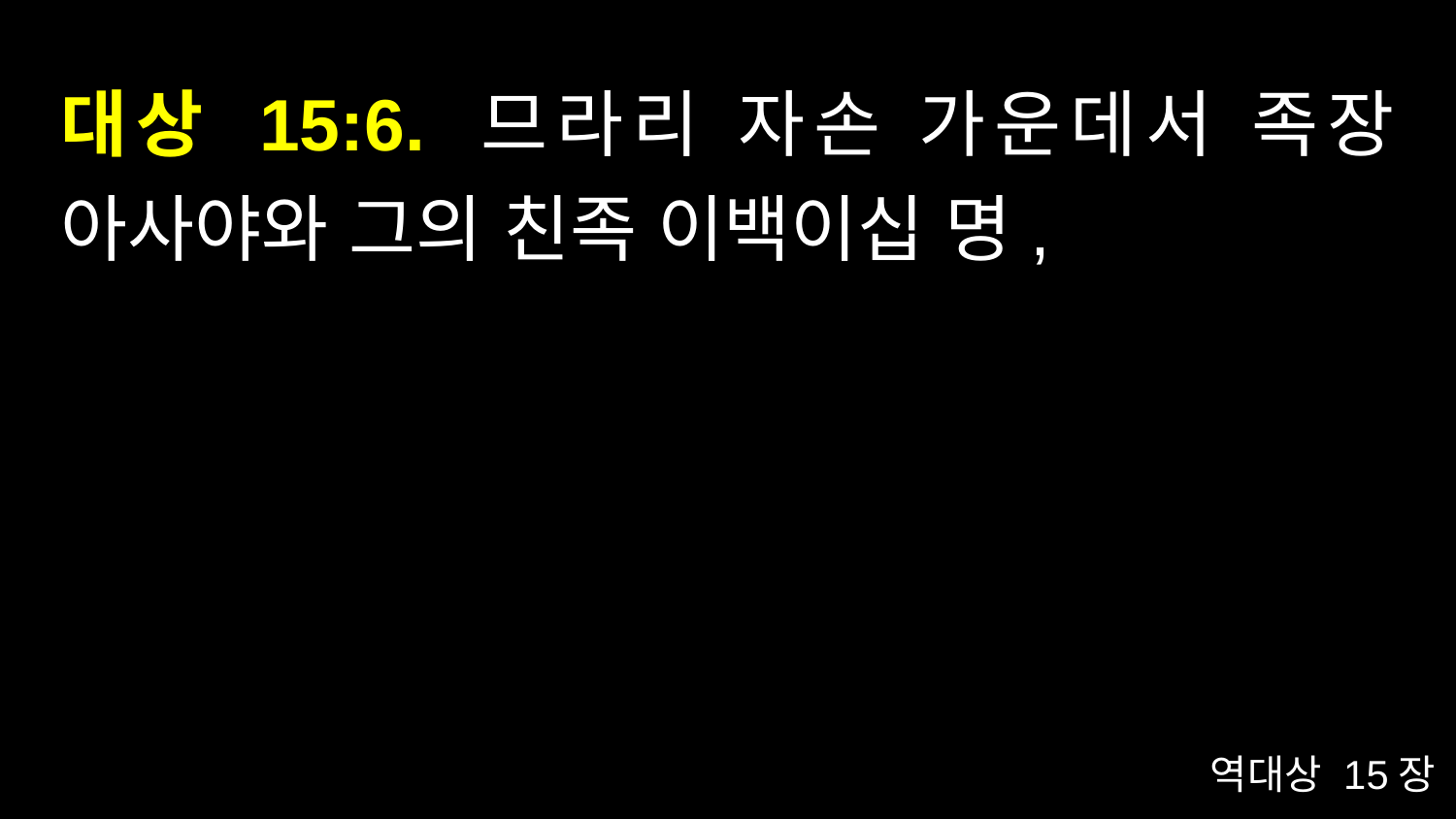

# 대상 15:6. 므라리 자손 가운데서 족장 아사야와 그의 친족 이백이십 명,
역대상 15장